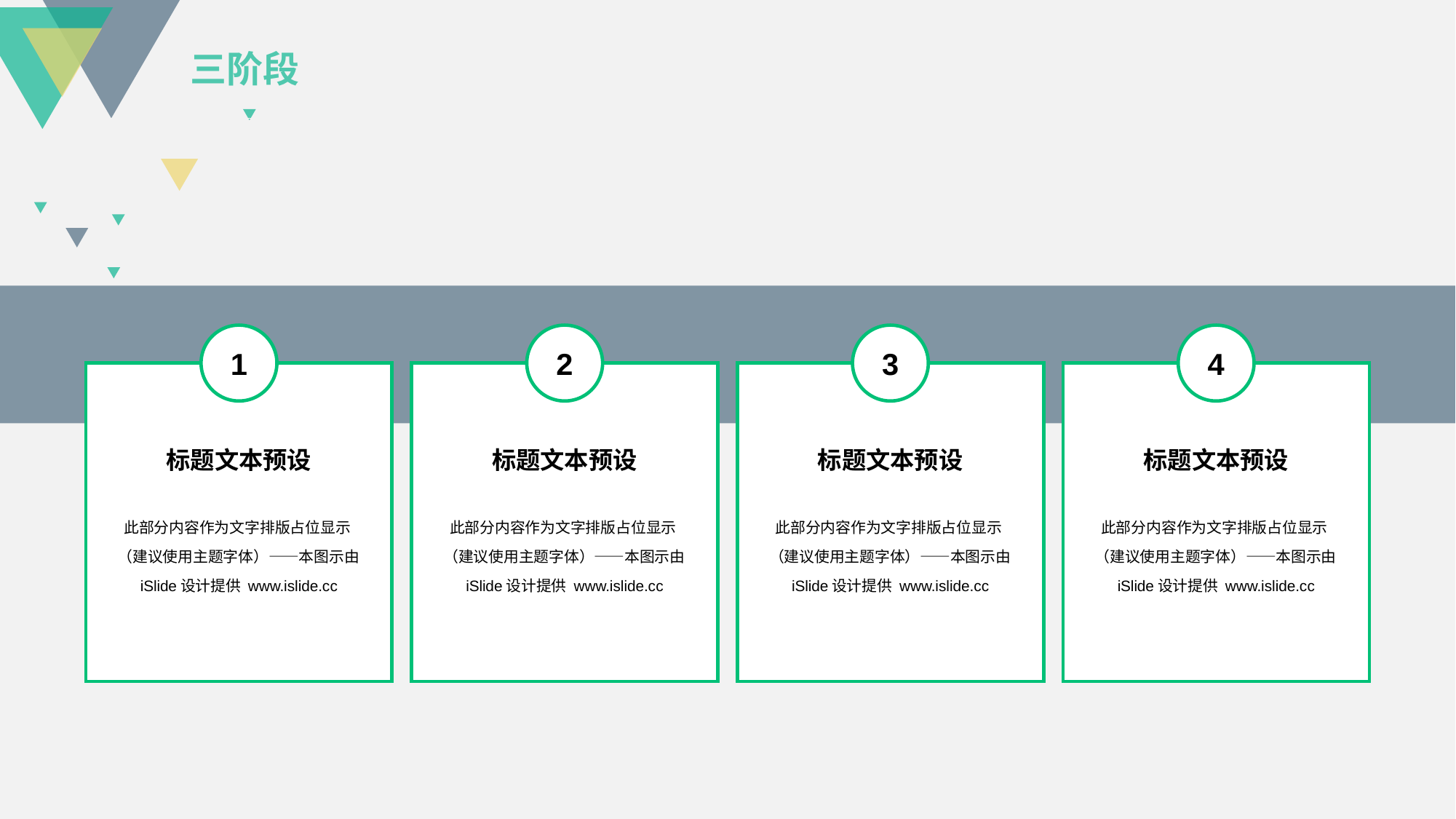

三阶段

1
2
3
4

标题文本预设
此部分内容作为文字排版占位显示
（建议使用主题字体）——本图示由iSlide设计提供 www.islide.cc
标题文本预设
此部分内容作为文字排版占位显示
（建议使用主题字体）——本图示由iSlide设计提供 www.islide.cc
标题文本预设
此部分内容作为文字排版占位显示
（建议使用主题字体）——本图示由iSlide设计提供 www.islide.cc
标题文本预设
此部分内容作为文字排版占位显示
（建议使用主题字体）——本图示由iSlide设计提供 www.islide.cc